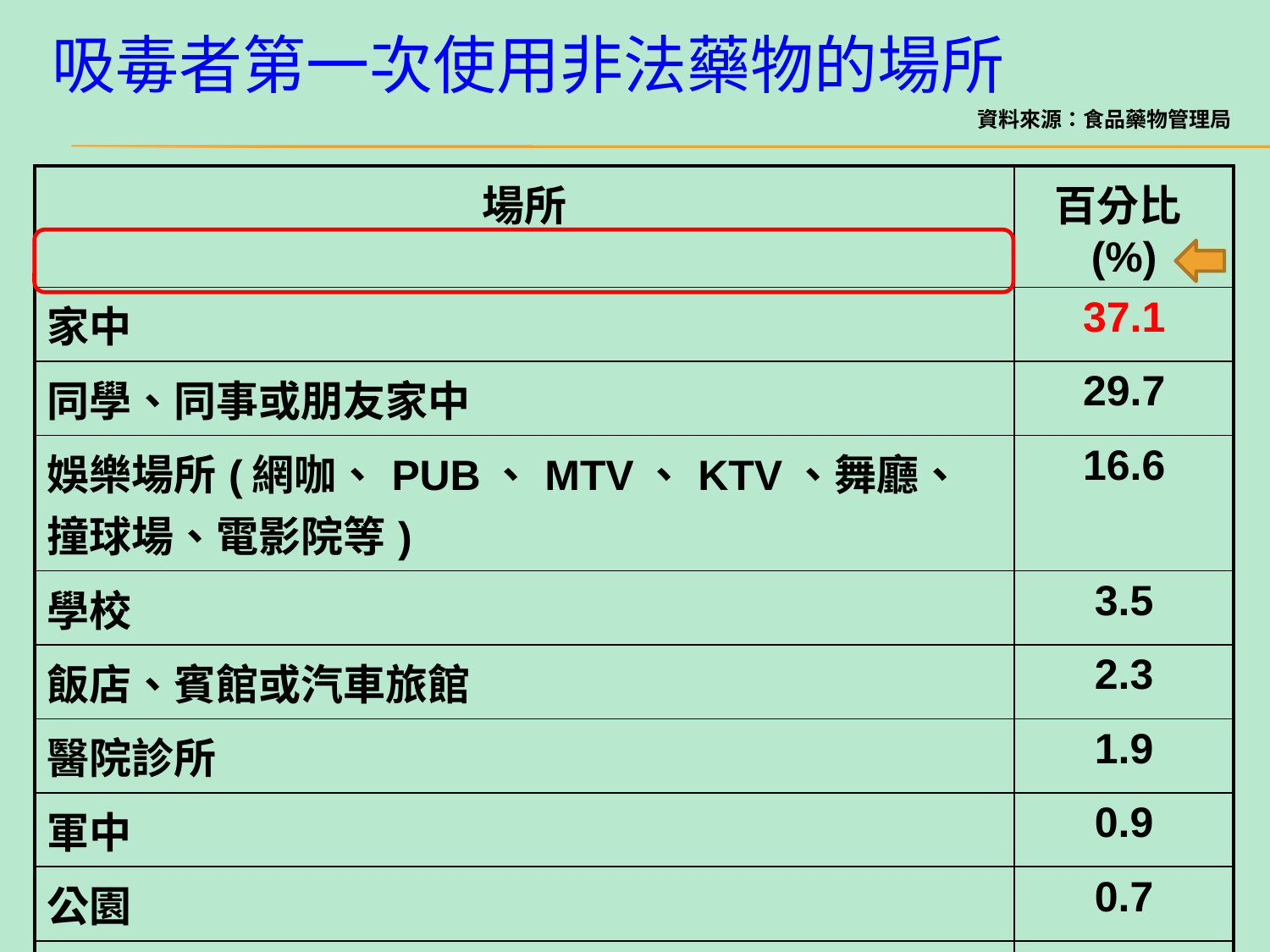

吸毒者第一次使用非法藥物的場所
資料來源：食品藥物管理局
| 場所 | 百分比(%) |
| --- | --- |
| 家中 | 37.1 |
| 同學、同事或朋友家中 | 29.7 |
| 娛樂場所(網咖、PUB、MTV、KTV、舞廳、撞球場、電影院等) | 16.6 |
| 學校 | 3.5 |
| 飯店、賓館或汽車旅館 | 2.3 |
| 醫院診所 | 1.9 |
| 軍中 | 0.9 |
| 公園 | 0.7 |
| 廟宇或神壇 | 0.5 |
| 賭場 | 0.5 |